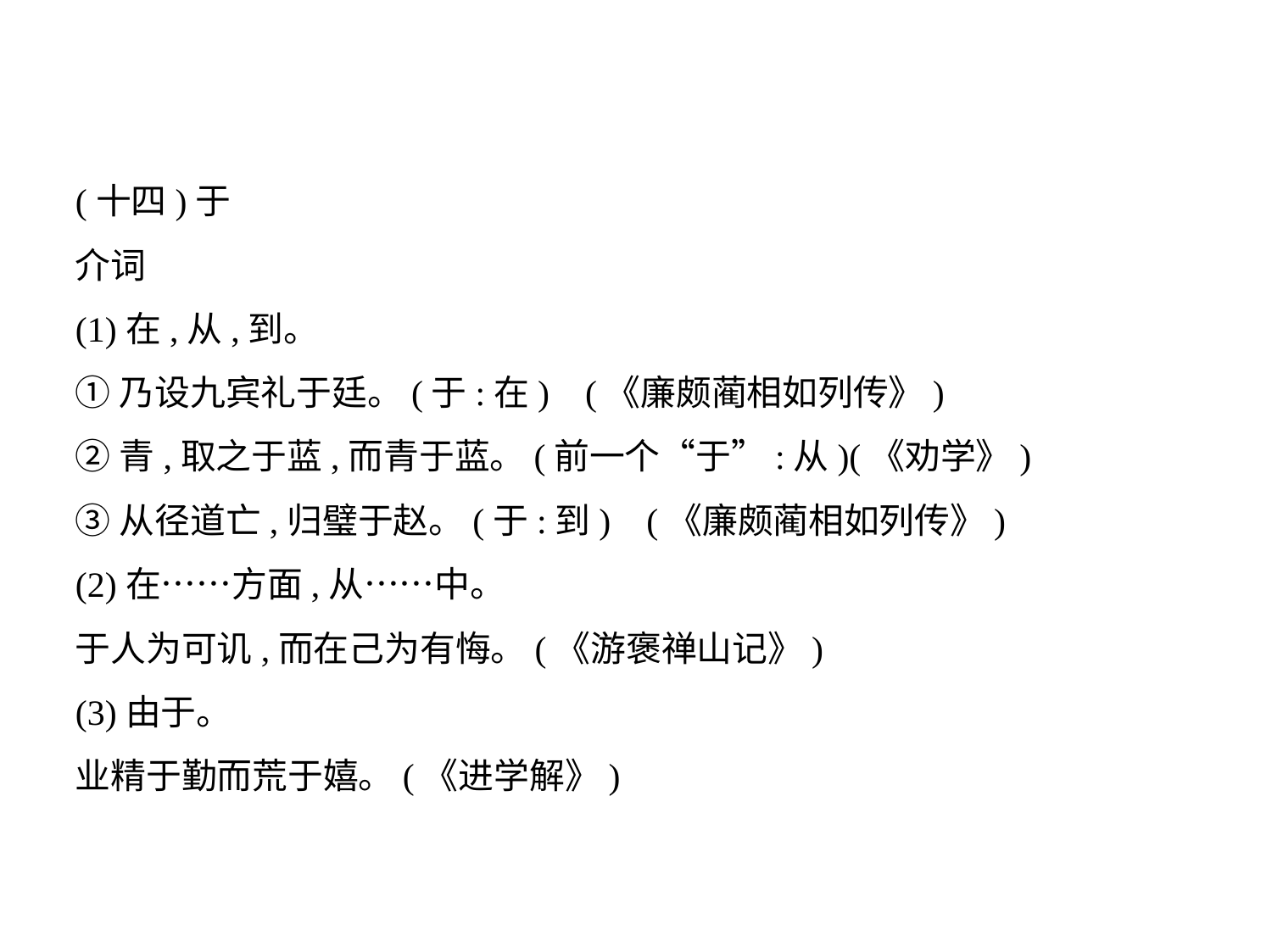

(十四)于
介词
(1)在,从,到。
①乃设九宾礼于廷。(于:在) (《廉颇蔺相如列传》)
②青,取之于蓝,而青于蓝。(前一个“于”:从)(《劝学》)
③从径道亡,归璧于赵。(于:到) (《廉颇蔺相如列传》)
(2)在……方面,从……中。
于人为可讥,而在己为有悔。(《游褒禅山记》)
(3)由于。
业精于勤而荒于嬉。(《进学解》)